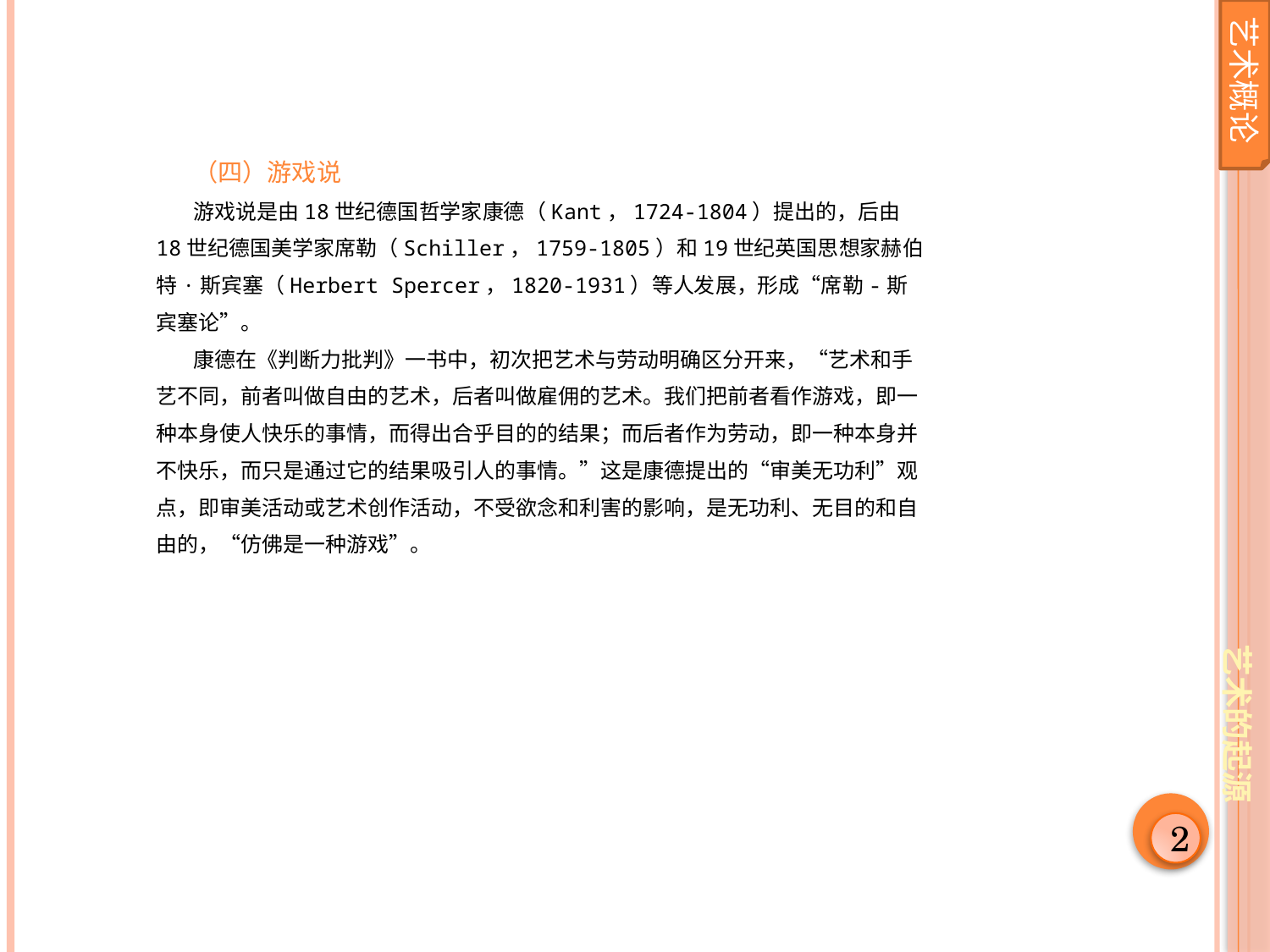

艺术概论
（四）游戏说
游戏说是由18世纪德国哲学家康德（Kant，1724-1804）提出的，后由18世纪德国美学家席勒（Schiller，1759-1805）和19世纪英国思想家赫伯特·斯宾塞（Herbert Spercer，1820-1931）等人发展，形成“席勒-斯宾塞论”。
康德在《判断力批判》一书中，初次把艺术与劳动明确区分开来，“艺术和手艺不同，前者叫做自由的艺术，后者叫做雇佣的艺术。我们把前者看作游戏，即一种本身使人快乐的事情，而得出合乎目的的结果；而后者作为劳动，即一种本身并不快乐，而只是通过它的结果吸引人的事情。”这是康德提出的“审美无功利”观点，即审美活动或艺术创作活动，不受欲念和利害的影响，是无功利、无目的和自由的，“仿佛是一种游戏”。
艺术的起源
2